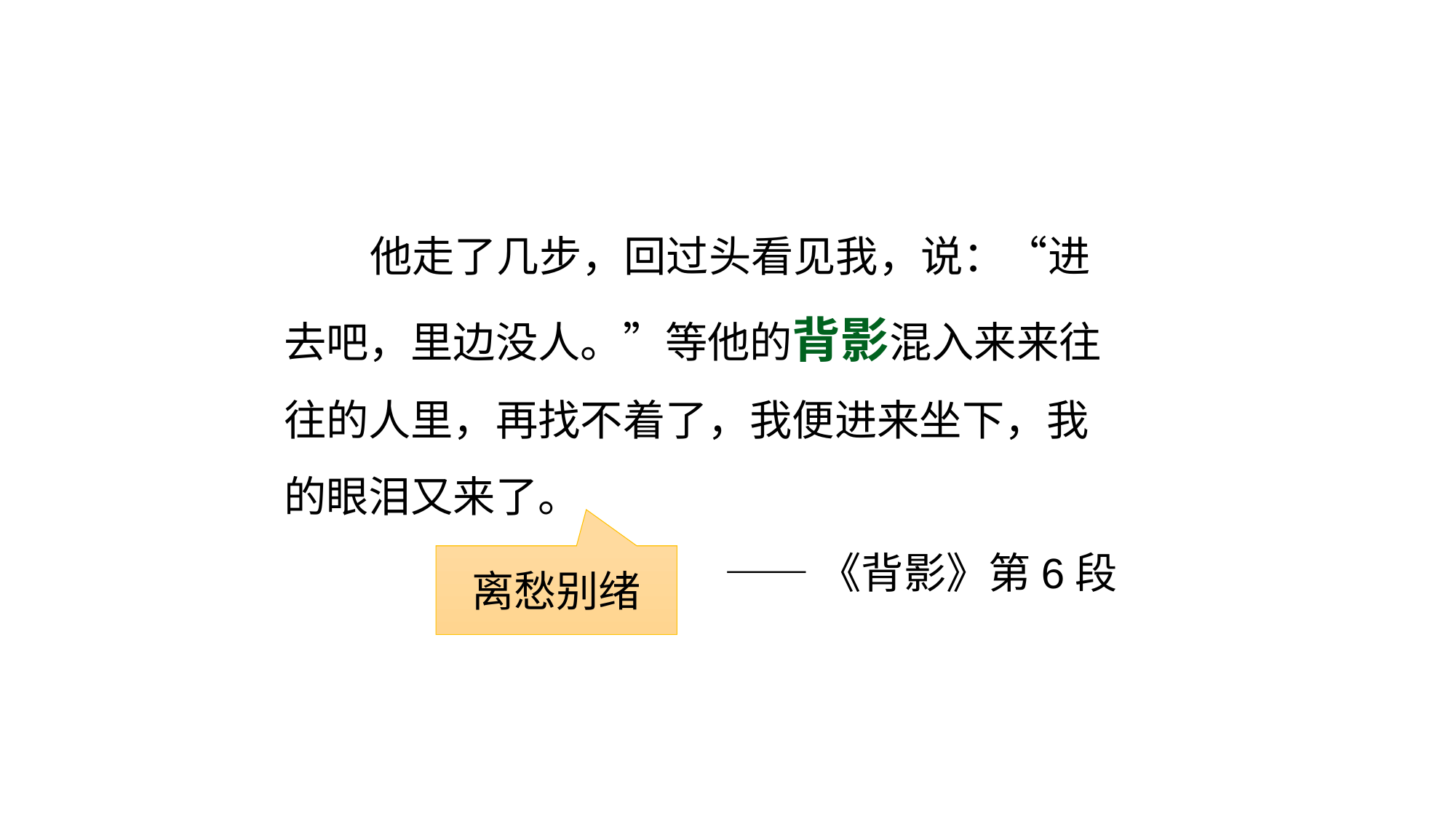

他走了几步，回过头看见我，说：“进去吧，里边没人。”等他的背影混入来来往往的人里，再找不着了，我便进来坐下，我的眼泪又来了。
——《背影》第6段
离愁别绪